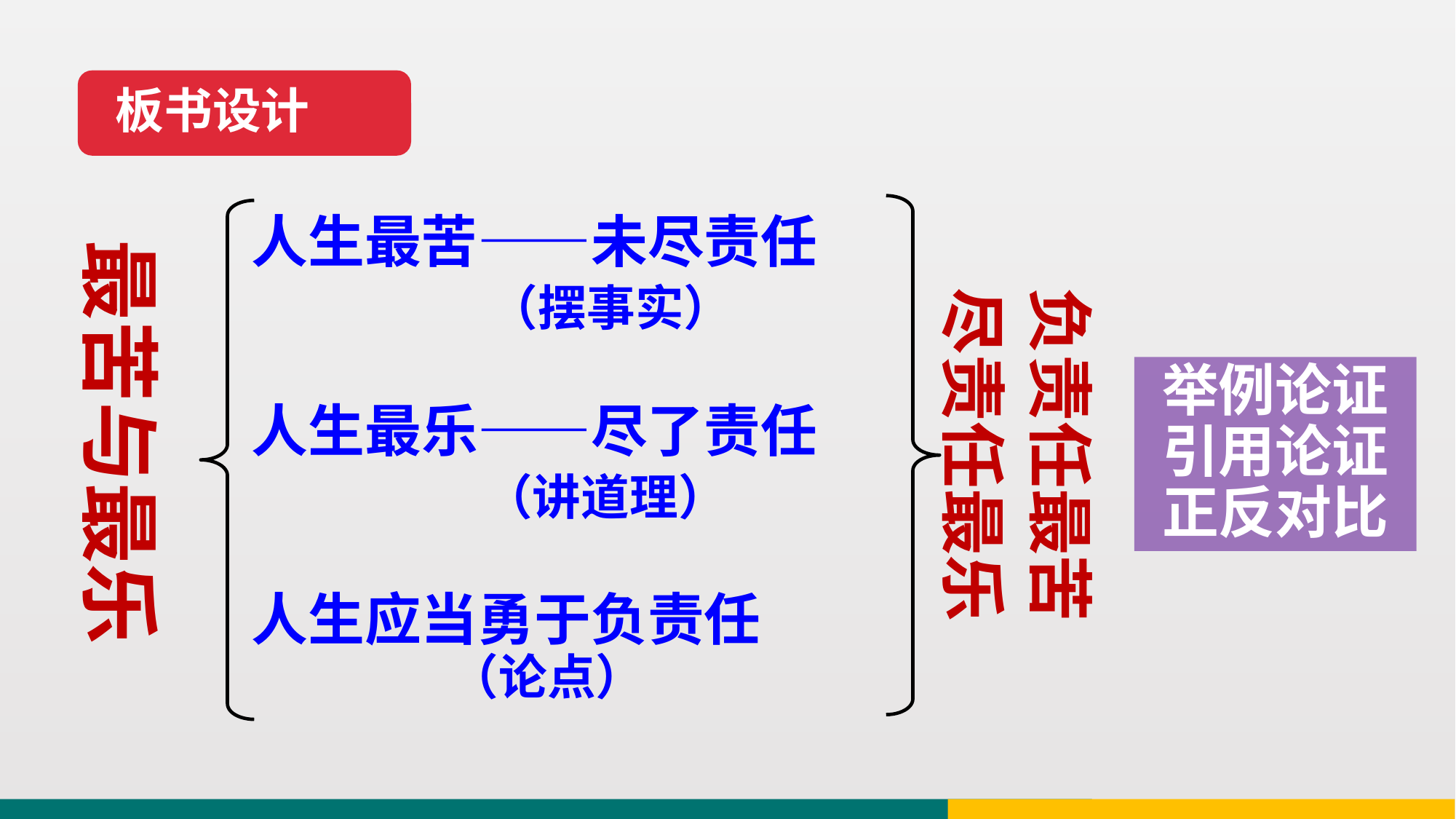

板书设计
负责任最苦
尽责任最乐

最苦与最乐
人生最苦——未尽责任
（摆事实）
举例论证引用论证正反对比
人生最乐——尽了责任
（讲道理）
人生应当勇于负责任
（论点）